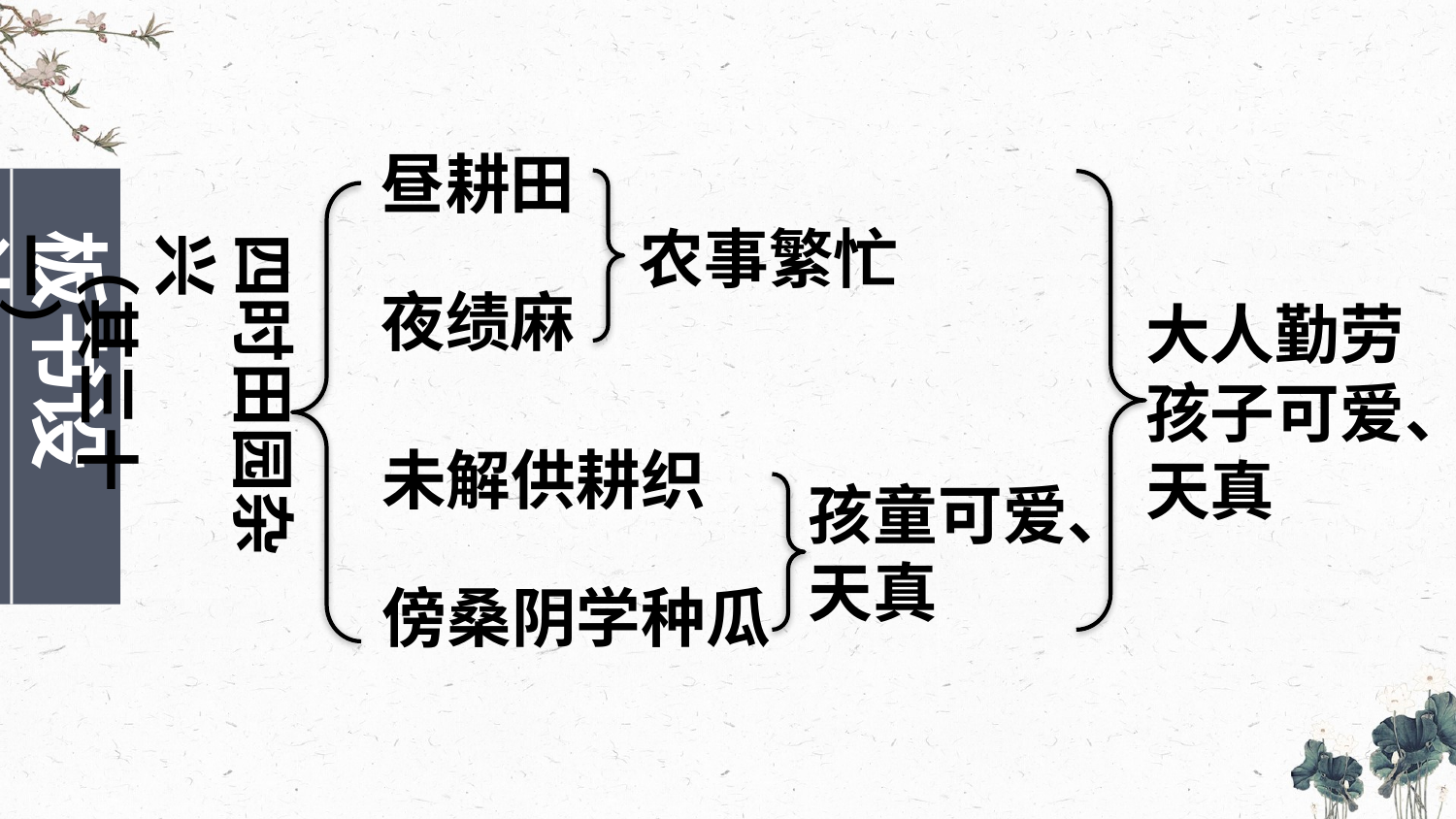

昼耕田

农事繁忙
板书设计
四时田园杂兴
（其三十一）
夜绩麻
大人勤劳
孩子可爱、天真
未解供耕织
孩童可爱、天真

傍桑阴学种瓜